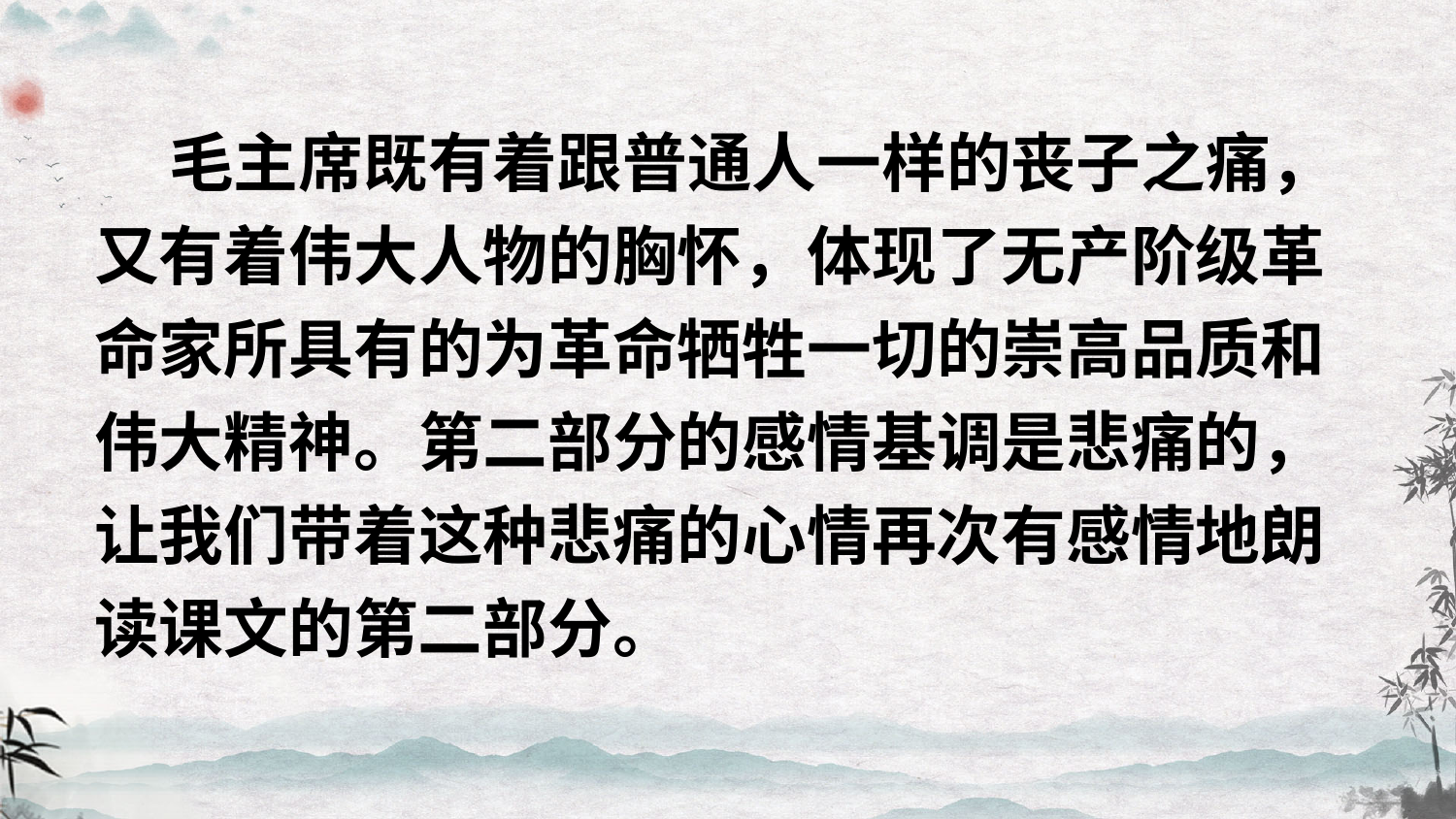

毛主席既有着跟普通人一样的丧子之痛，又有着伟大人物的胸怀，体现了无产阶级革命家所具有的为革命牺牲一切的崇高品质和伟大精神。第二部分的感情基调是悲痛的，让我们带着这种悲痛的心情再次有感情地朗读课文的第二部分。